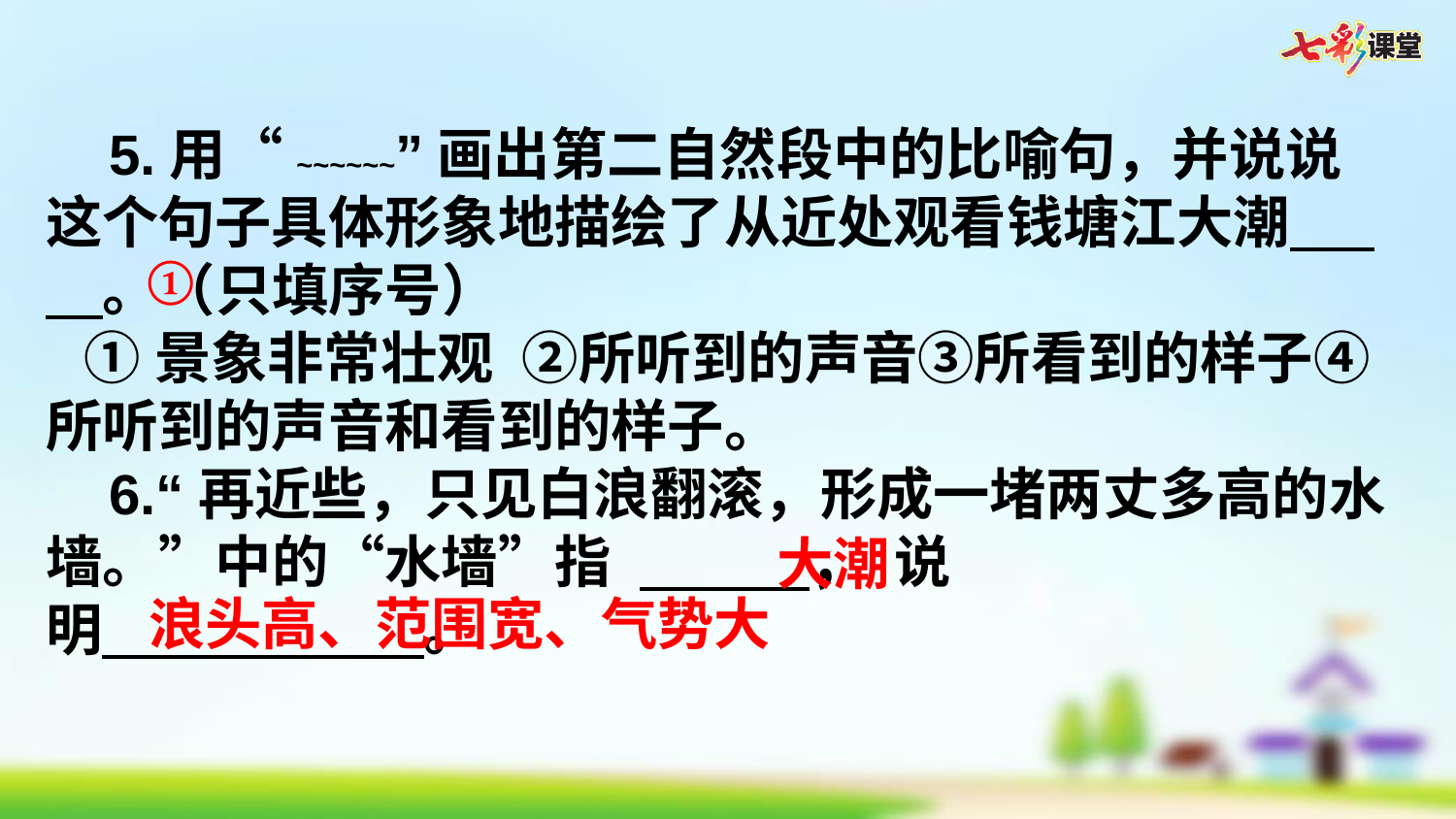

5.用“~~~~~~”画出第二自然段中的比喻句，并说说这个句子具体形象地描绘了从近处观看钱塘江大潮     。（只填序号）
   ①景象非常壮观 ②所听到的声音③所看到的样子④所听到的声音和看到的样子。
    6.“再近些，只见白浪翻滚，形成一堵两丈多高的水墙。”中的“水墙”指       ， 说
明                         。
①
大潮
浪头高、范围宽、气势大